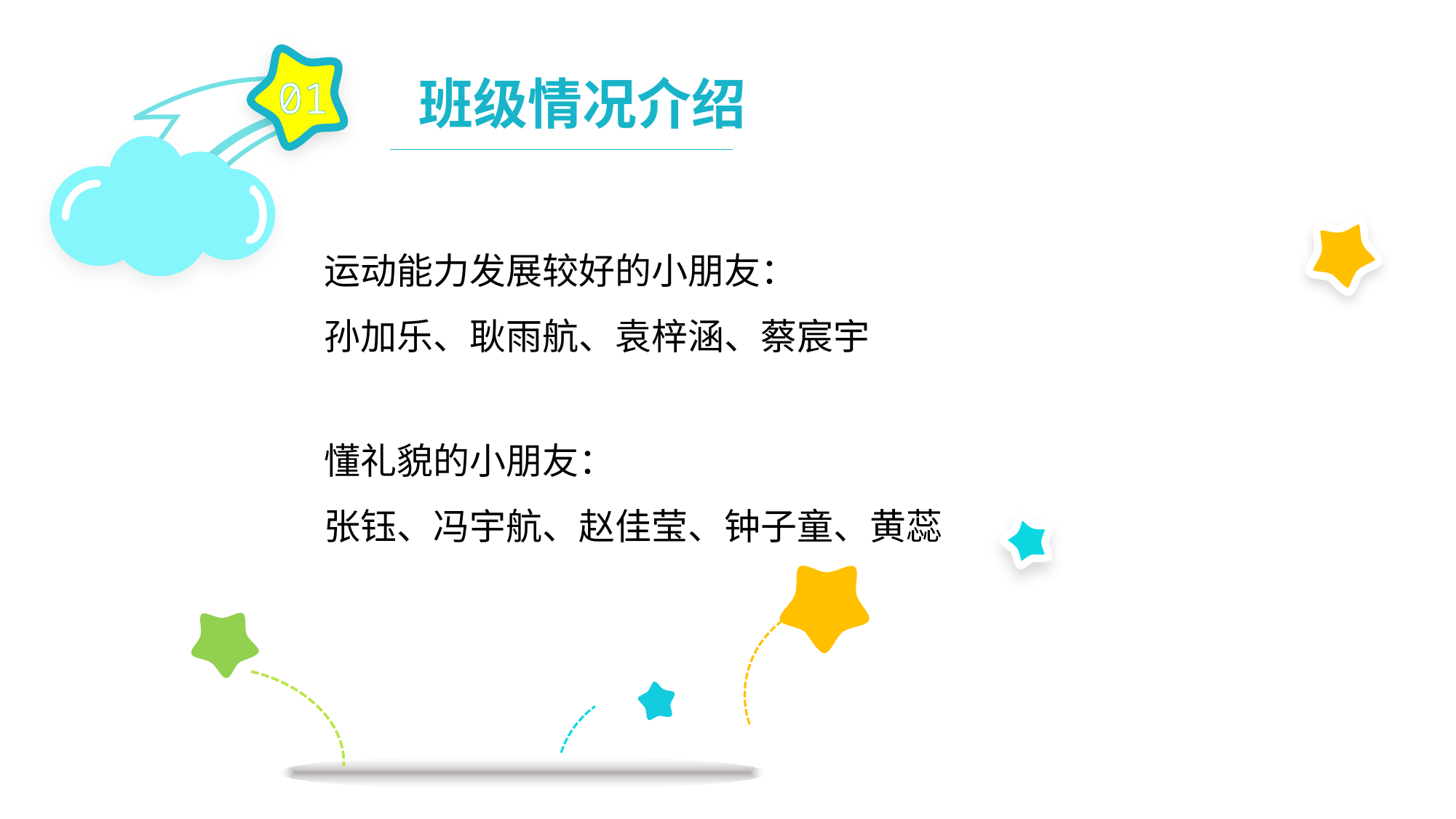

01

班级情况介绍

运动能力发展较好的小朋友：
孙加乐、耿雨航、袁梓涵、蔡宸宇
懂礼貌的小朋友：
张钰、冯宇航、赵佳莹、钟子童、黄蕊